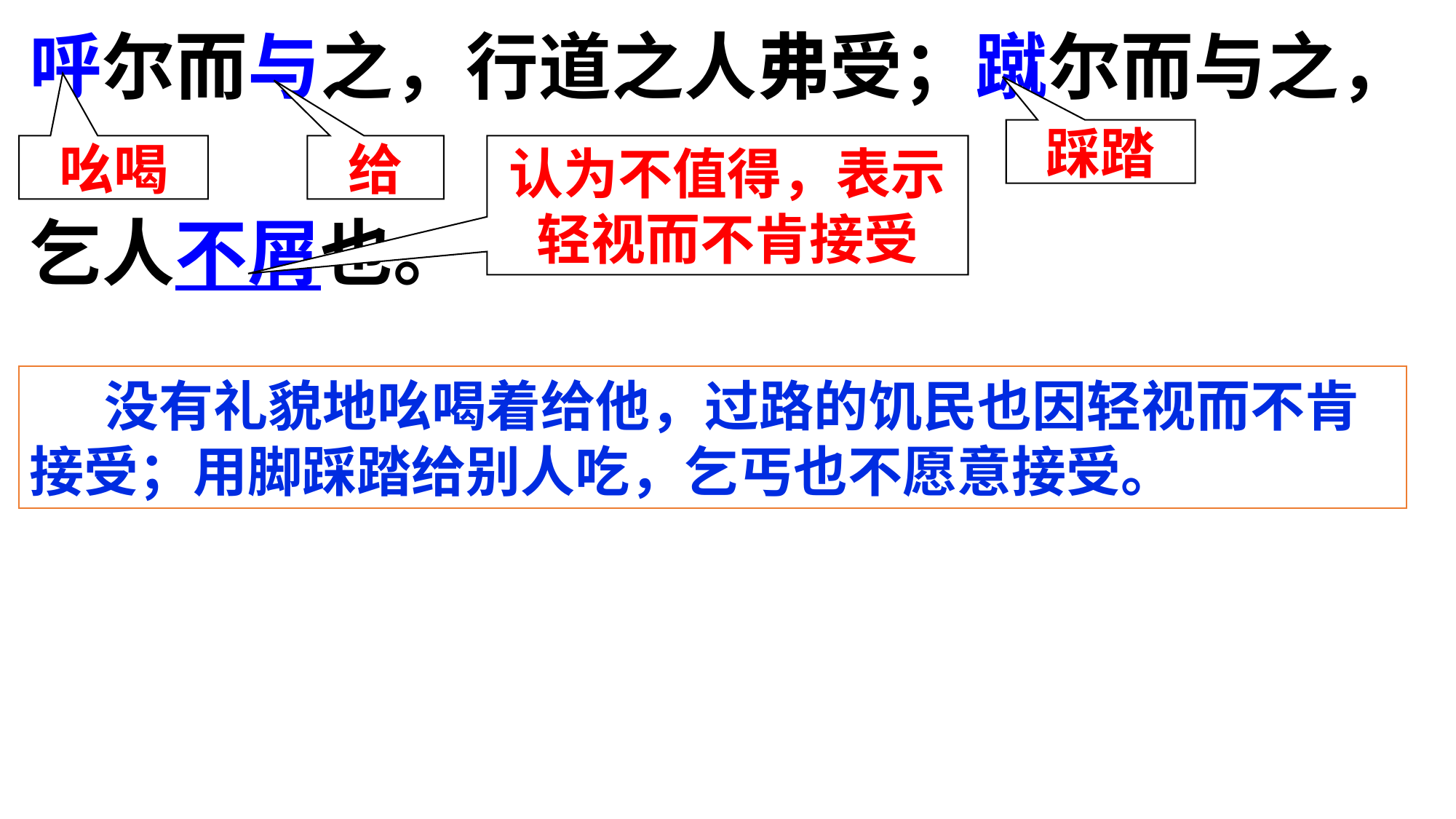

呼尔而与之，行道之人弗受；蹴尔而与之，

乞人不屑也。
踩踏
吆喝
给

认为不值得，表示轻视而不肯接受

     没有礼貌地吆喝着给他，过路的饥民也因轻视而不肯接受；用脚踩踏给别人吃，乞丐也不愿意接受。